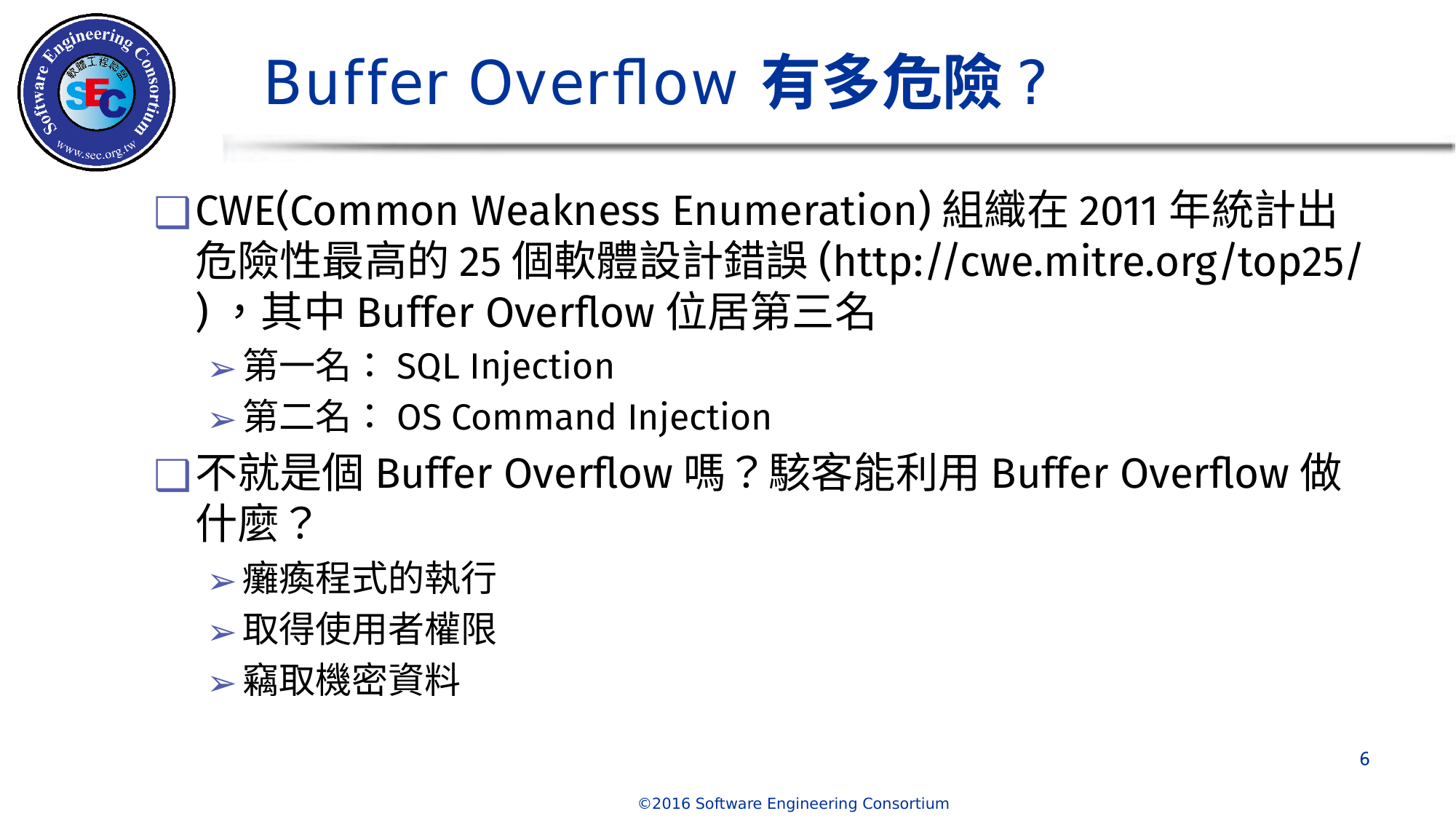

# Buffer Overflow有多危險?
CWE(Common Weakness Enumeration)組織在2011年統計出危險性最高的25個軟體設計錯誤(http://cwe.mitre.org/top25/)，其中Buffer Overflow位居第三名
第一名：SQL Injection
第二名：OS Command Injection
不就是個Buffer Overflow嗎？駭客能利用Buffer Overflow做什麼？
癱瘓程式的執行
取得使用者權限
竊取機密資料
6